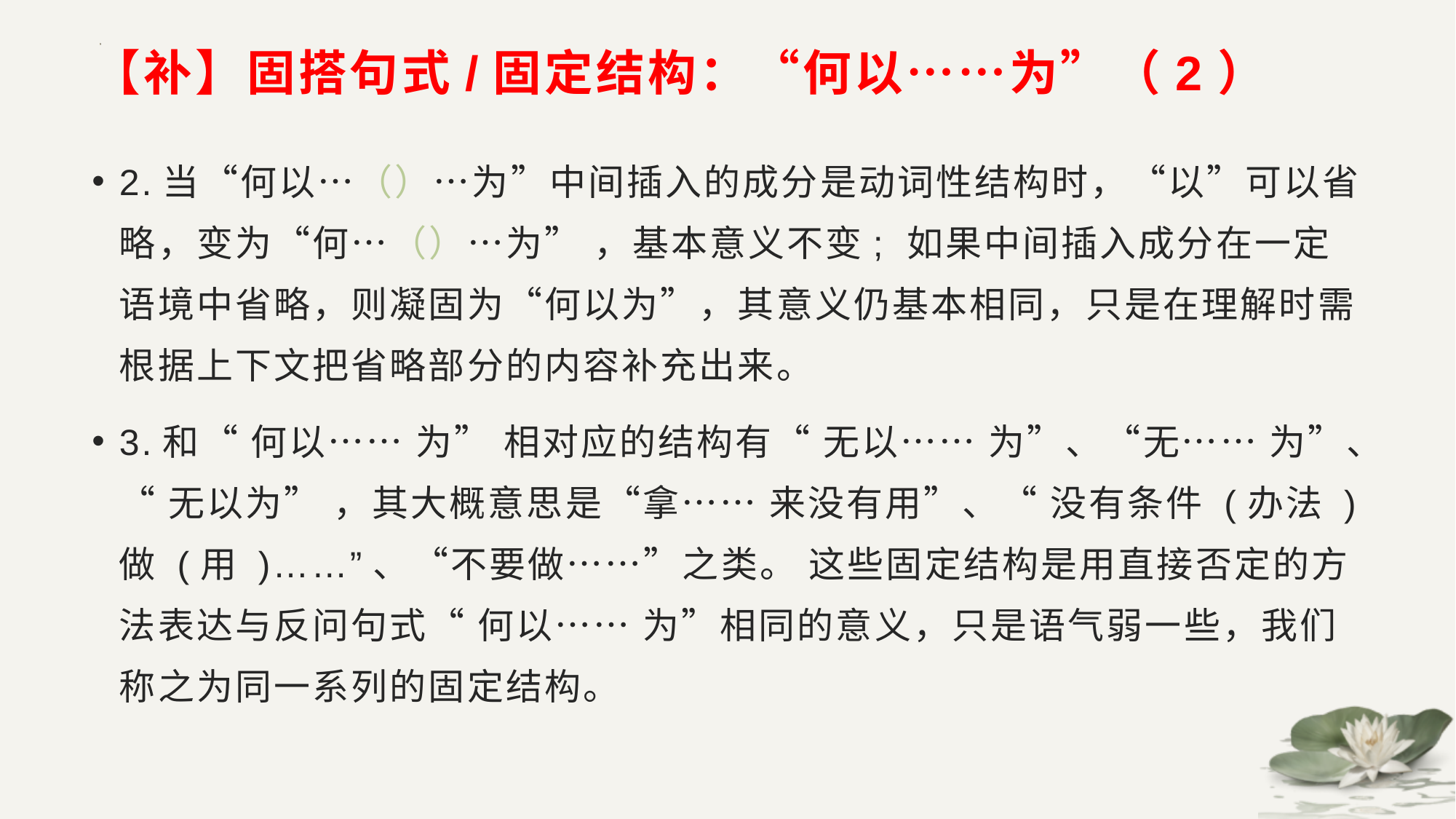

# 【补】固搭句式/固定结构：“何以……为”（2）
2.当“何以…（）…为”中间插入的成分是动词性结构时，“以”可以省略，变为“何…（）…为” ，基本意义不变; 如果中间插入成分在一定语境中省略，则凝固为“何以为”，其意义仍基本相同，只是在理解时需根据上下文把省略部分的内容补充出来。
3.和“ 何以…… 为” 相对应的结构有“ 无以…… 为”、“无…… 为”、“ 无以为” ，其大概意思是“拿…… 来没有用”、“ 没有条件 (办法 ) 做 (用 )……”、“不要做……”之类。 这些固定结构是用直接否定的方法表达与反问句式“ 何以…… 为”相同的意义，只是语气弱一些，我们称之为同一系列的固定结构。